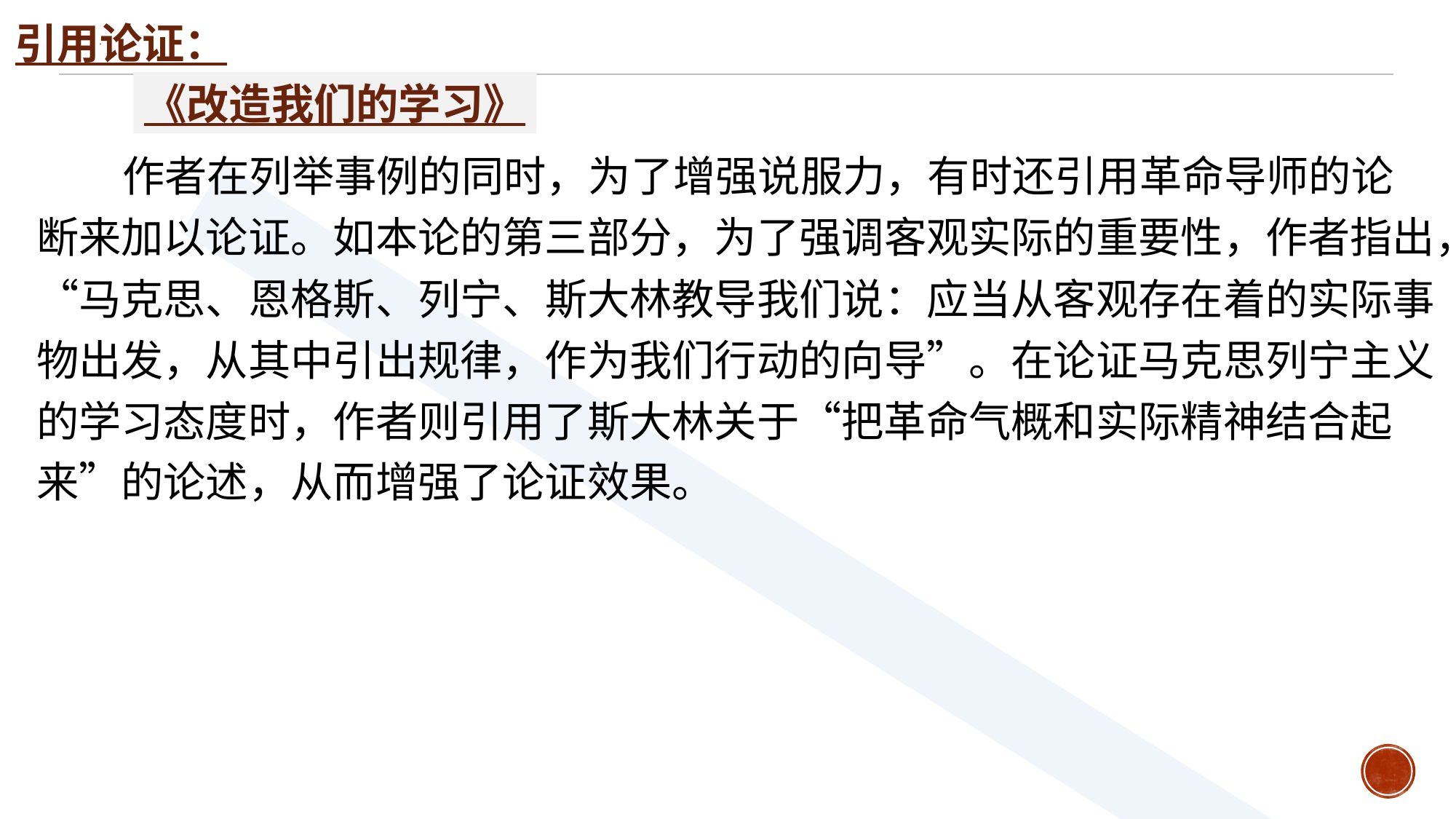

引用论证：
《改造我们的学习》
        作者在列举事例的同时，为了增强说服力，有时还引用革命导师的论断来加以论证。如本论的第三部分，为了强调客观实际的重要性，作者指出，“马克思、恩格斯、列宁、斯大林教导我们说：应当从客观存在着的实际事物出发，从其中引出规律，作为我们行动的向导”。在论证马克思列宁主义的学习态度时，作者则引用了斯大林关于“把革命气概和实际精神结合起来”的论述，从而增强了论证效果。